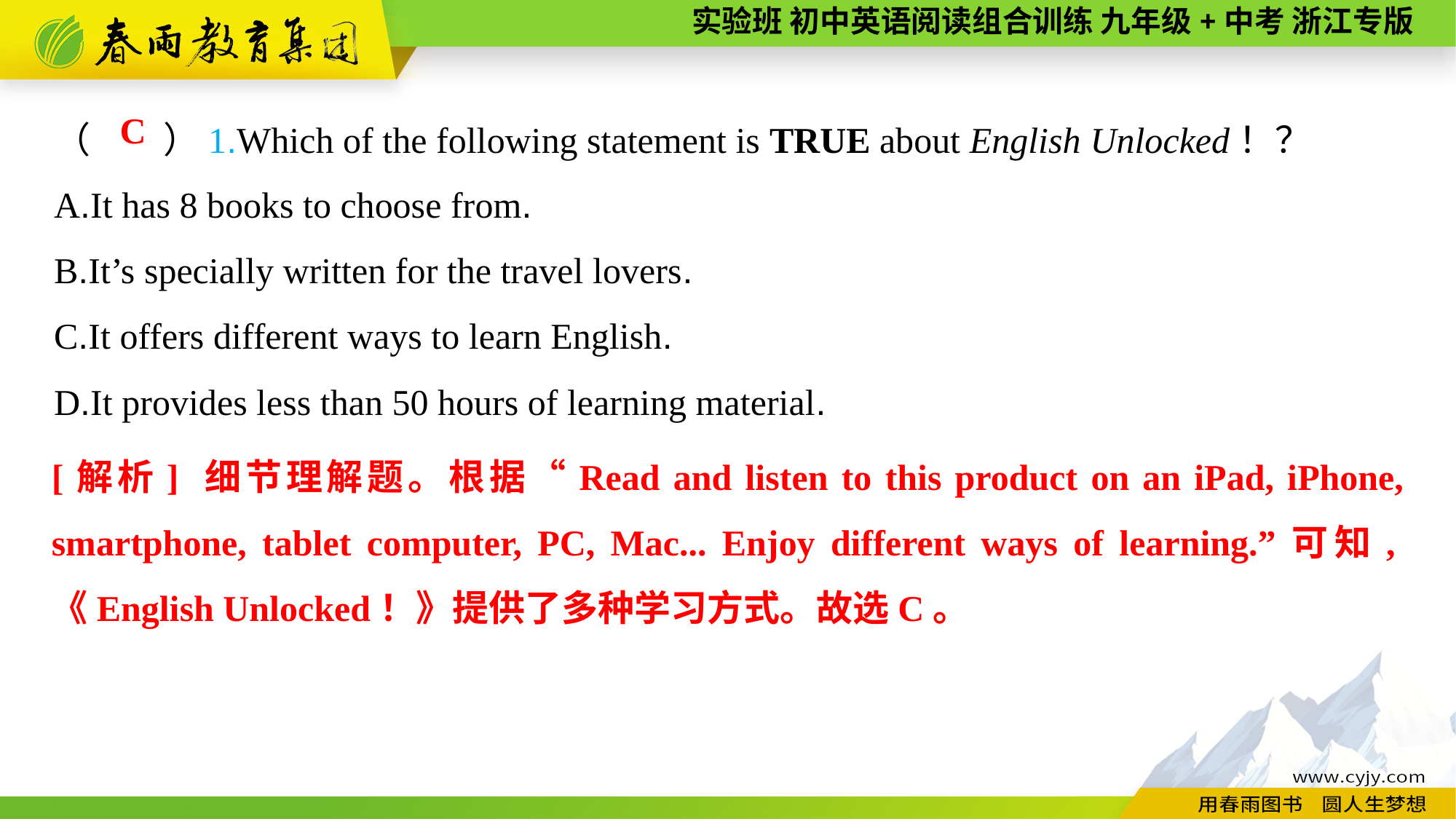

（　　）1.Which of the following statement is TRUE about English Unlocked！？
A.It has 8 books to choose from.
B.It’s specially written for the travel lovers.
C.It offers different ways to learn English.
D.It provides less than 50 hours of learning material.
C
[解析] 细节理解题。根据“Read and listen to this product on an iPad, iPhone, smartphone, tablet computer, PC, Mac... Enjoy different ways of learning.”可知,《English Unlocked！》提供了多种学习方式。故选C。